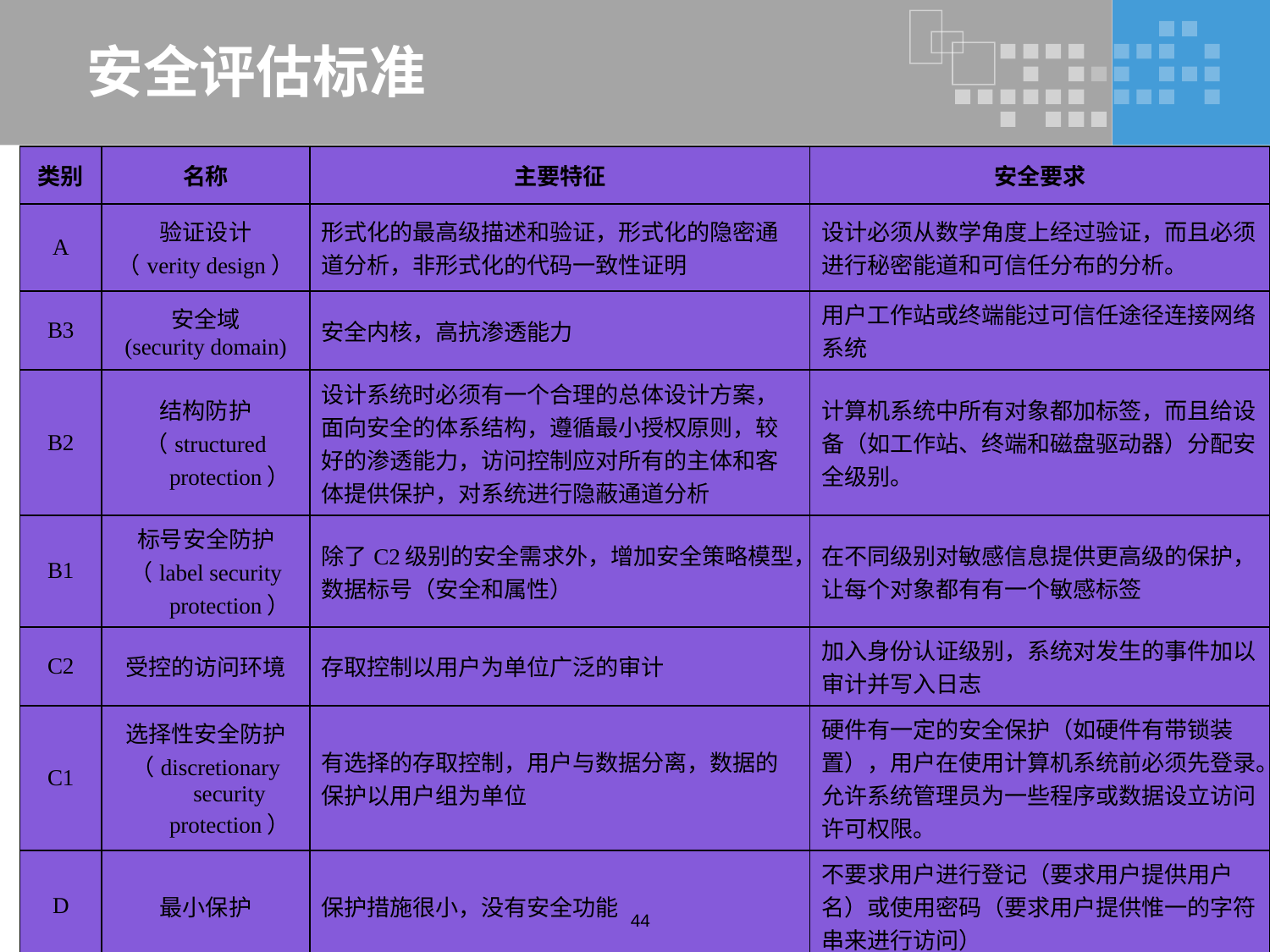

# 安全评估标准
| 类别 | 名称 | 主要特征 | 安全要求 |
| --- | --- | --- | --- |
| A | 验证设计 （verity design） | 形式化的最高级描述和验证，形式化的隐密通道分析，非形式化的代码一致性证明 | 设计必须从数学角度上经过验证，而且必须进行秘密能道和可信任分布的分析。 |
| B3 | 安全域 (security domain) | 安全内核，高抗渗透能力 | 用户工作站或终端能过可信任途径连接网络系统 |
| B2 | 结构防护 （structured protection） | 设计系统时必须有一个合理的总体设计方案，面向安全的体系结构，遵循最小授权原则，较好的渗透能力，访问控制应对所有的主体和客体提供保护，对系统进行隐蔽通道分析 | 计算机系统中所有对象都加标签，而且给设备（如工作站、终端和磁盘驱动器）分配安全级别。 |
| B1 | 标号安全防护 （label security protection） | 除了C2级别的安全需求外，增加安全策略模型，数据标号（安全和属性） | 在不同级别对敏感信息提供更高级的保护，让每个对象都有有一个敏感标签 |
| C2 | 受控的访问环境 | 存取控制以用户为单位广泛的审计 | 加入身份认证级别，系统对发生的事件加以审计并写入日志 |
| C1 | 选择性安全防护 （discretionary security protection） | 有选择的存取控制，用户与数据分离，数据的保护以用户组为单位 | 硬件有一定的安全保护（如硬件有带锁装置），用户在使用计算机系统前必须先登录。允许系统管理员为一些程序或数据设立访问许可权限。 |
| D | 最小保护 | 保护措施很小，没有安全功能 | 不要求用户进行登记（要求用户提供用户名）或使用密码（要求用户提供惟一的字符串来进行访问） |
44